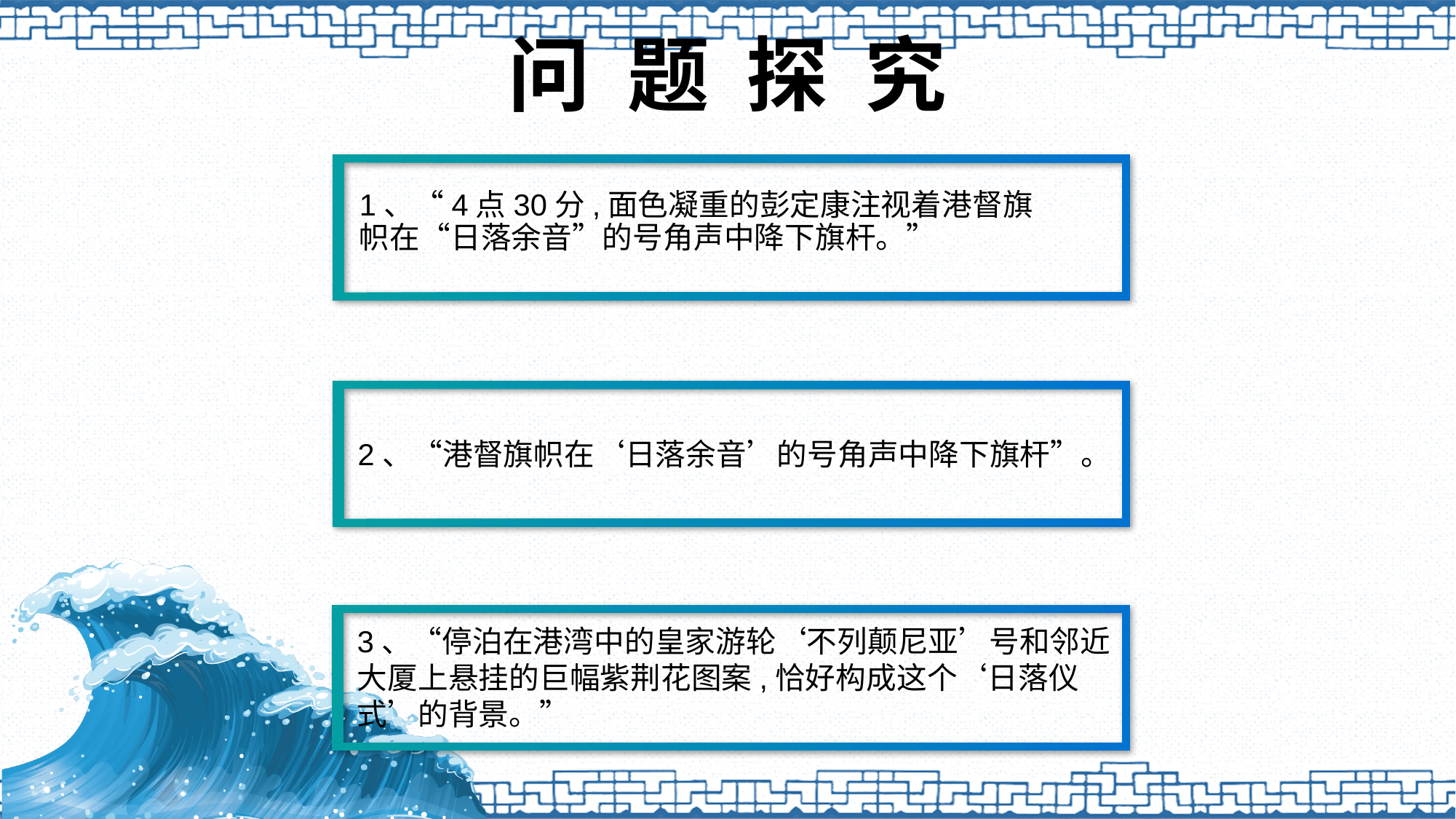

# 问  题  探  究

1、“4点30分,面色凝重的彭定康注视着港督旗帜在“日落余音”的号角声中降下旗杆。”

2、“港督旗帜在‘日落余音’的号角声中降下旗杆”。

3、“停泊在港湾中的皇家游轮‘不列颠尼亚’号和邻近大厦上悬挂的巨幅紫荆花图案,恰好构成这个‘日落仪式’的背景。”